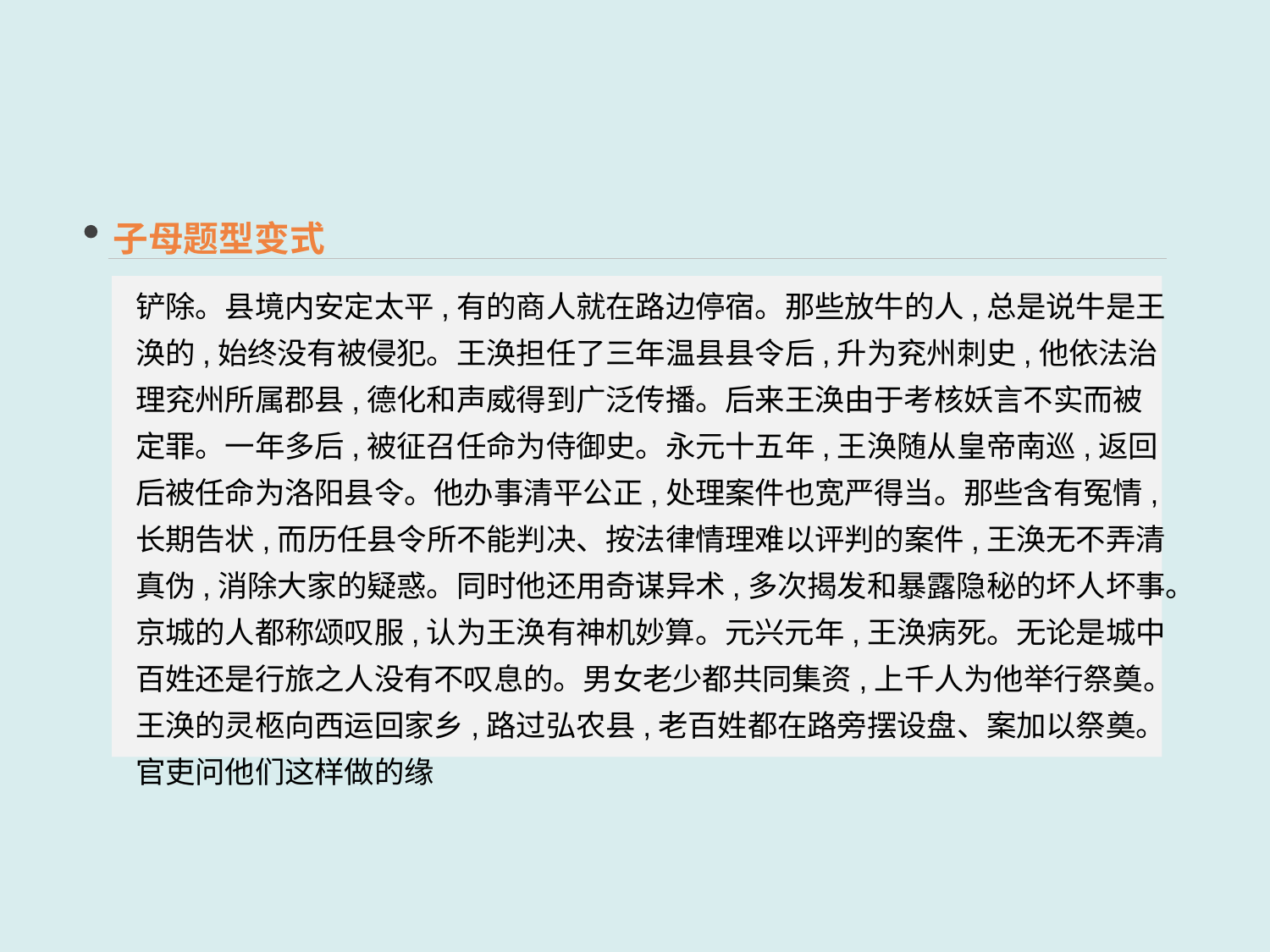

子母题型变式

铲除。县境内安定太平,有的商人就在路边停宿。那些放牛的人,总是说牛是王涣的,始终没有被侵犯。王涣担任了三年温县县令后,升为兖州刺史,他依法治理兖州所属郡县,德化和声威得到广泛传播。后来王涣由于考核妖言不实而被定罪。一年多后,被征召任命为侍御史。永元十五年,王涣随从皇帝南巡,返回后被任命为洛阳县令。他办事清平公正,处理案件也宽严得当。那些含有冤情,长期告状,而历任县令所不能判决、按法律情理难以评判的案件,王涣无不弄清真伪,消除大家的疑惑。同时他还用奇谋异术,多次揭发和暴露隐秘的坏人坏事。京城的人都称颂叹服,认为王涣有神机妙算。元兴元年,王涣病死。无论是城中百姓还是行旅之人没有不叹息的。男女老少都共同集资,上千人为他举行祭奠。王涣的灵柩向西运回家乡,路过弘农县,老百姓都在路旁摆设盘、案加以祭奠。官吏问他们这样做的缘